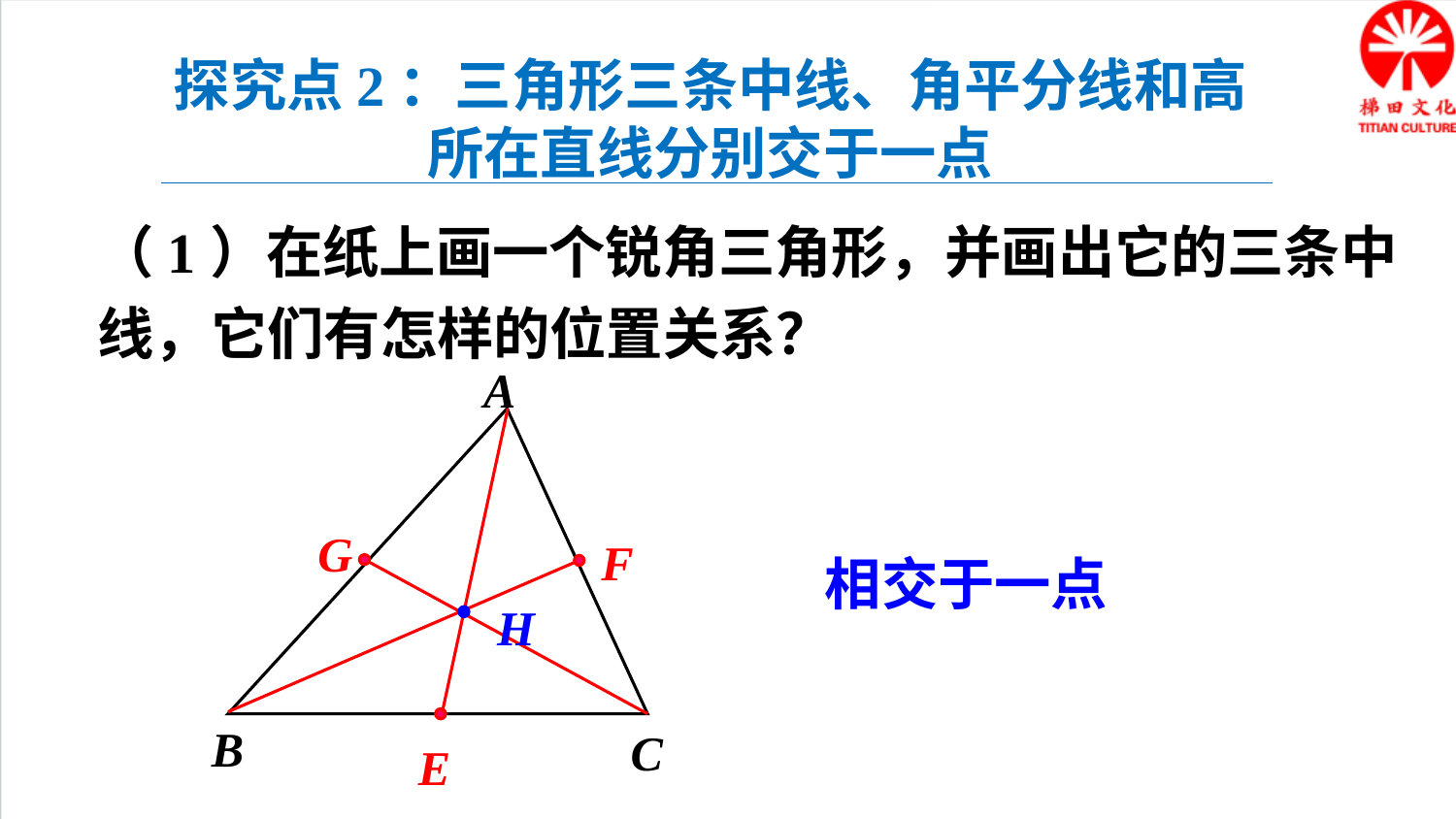

探究点2：三角形三条中线、角平分线和高所在直线分别交于一点
（1）在纸上画一个锐角三角形，并画出它的三条中线，它们有怎样的位置关系？
A

B
C
G
F
相交于一点

H

E